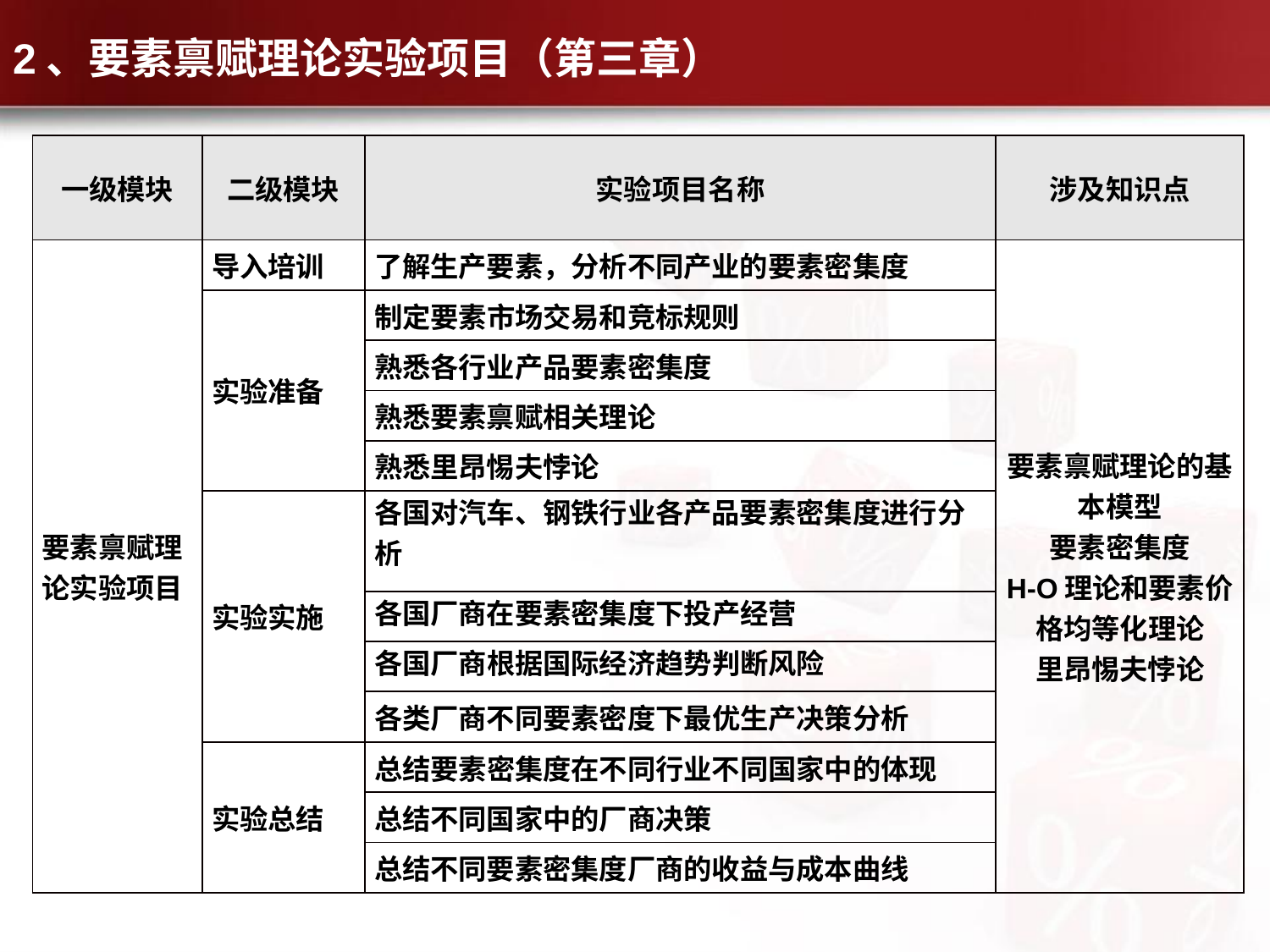

# 2、要素禀赋理论实验项目（第三章）
| 一级模块 | 二级模块 | 实验项目名称 | 涉及知识点 |
| --- | --- | --- | --- |
| 要素禀赋理论实验项目 | 导入培训 | 了解生产要素，分析不同产业的要素密集度 | 要素禀赋理论的基本模型 要素密集度 H-O理论和要素价格均等化理论 里昂惕夫悖论 |
|  | 实验准备 | 制定要素市场交易和竞标规则 |  |
|  |  | 熟悉各行业产品要素密集度 |  |
|  |  | 熟悉要素禀赋相关理论 |  |
|  |  | 熟悉里昂惕夫悖论 |  |
|  | 实验实施 | 各国对汽车、钢铁行业各产品要素密集度进行分析 |  |
|  |  | 各国厂商在要素密集度下投产经营 |  |
|  |  | 各国厂商根据国际经济趋势判断风险 |  |
|  |  | 各类厂商不同要素密度下最优生产决策分析 |  |
|  | 实验总结 | 总结要素密集度在不同行业不同国家中的体现 |  |
|  |  | 总结不同国家中的厂商决策 |  |
|  |  | 总结不同要素密集度厂商的收益与成本曲线 |  |